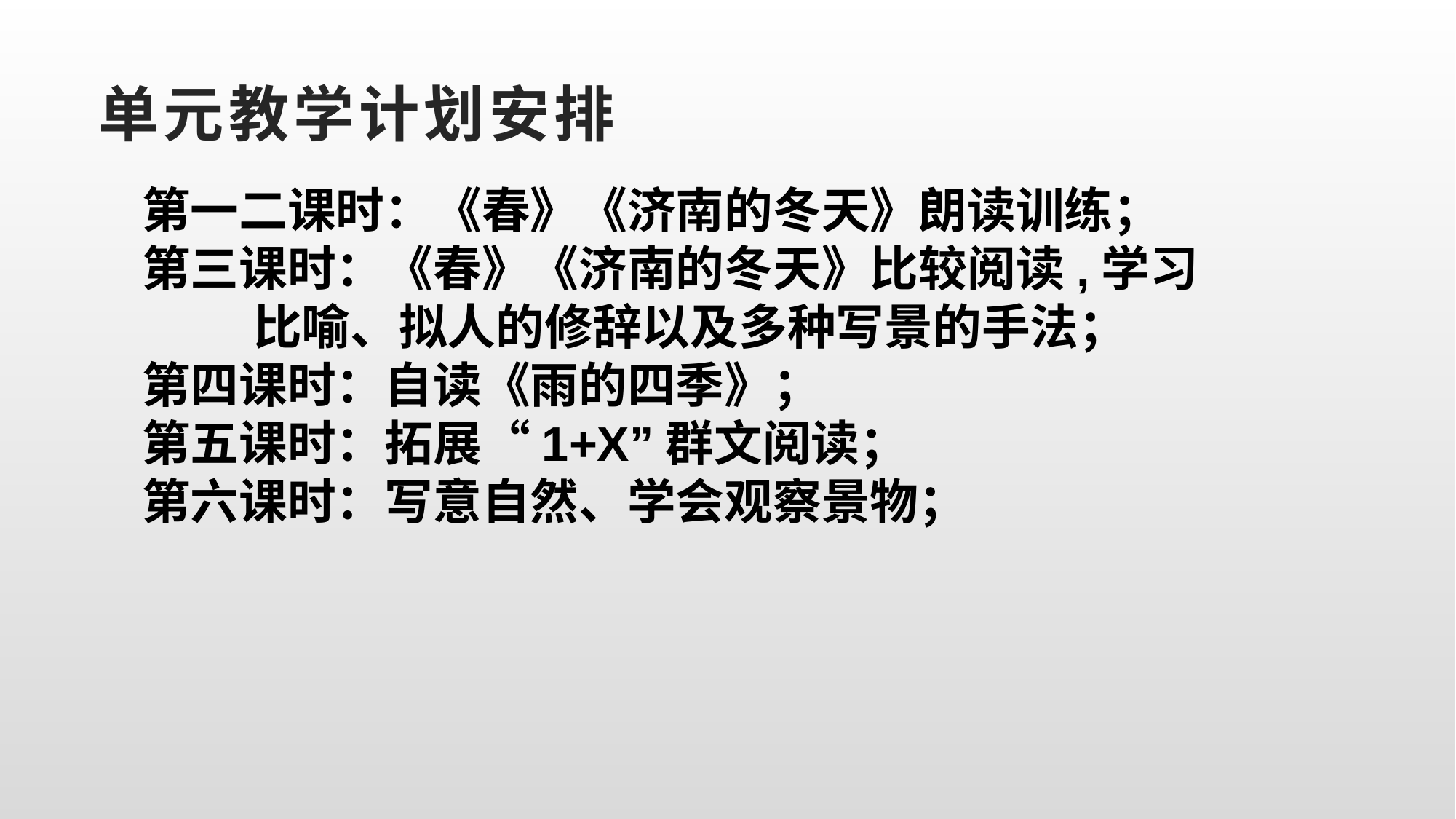

# 单元教学计划安排
第一二课时：《春》《济南的冬天》朗读训练；
第三课时：《春》《济南的冬天》比较阅读,学习
         比喻、拟人的修辞以及多种写景的手法；
第四课时：自读《雨的四季》；
第五课时：拓展“1+X”群文阅读；
第六课时：写意自然、学会观察景物；